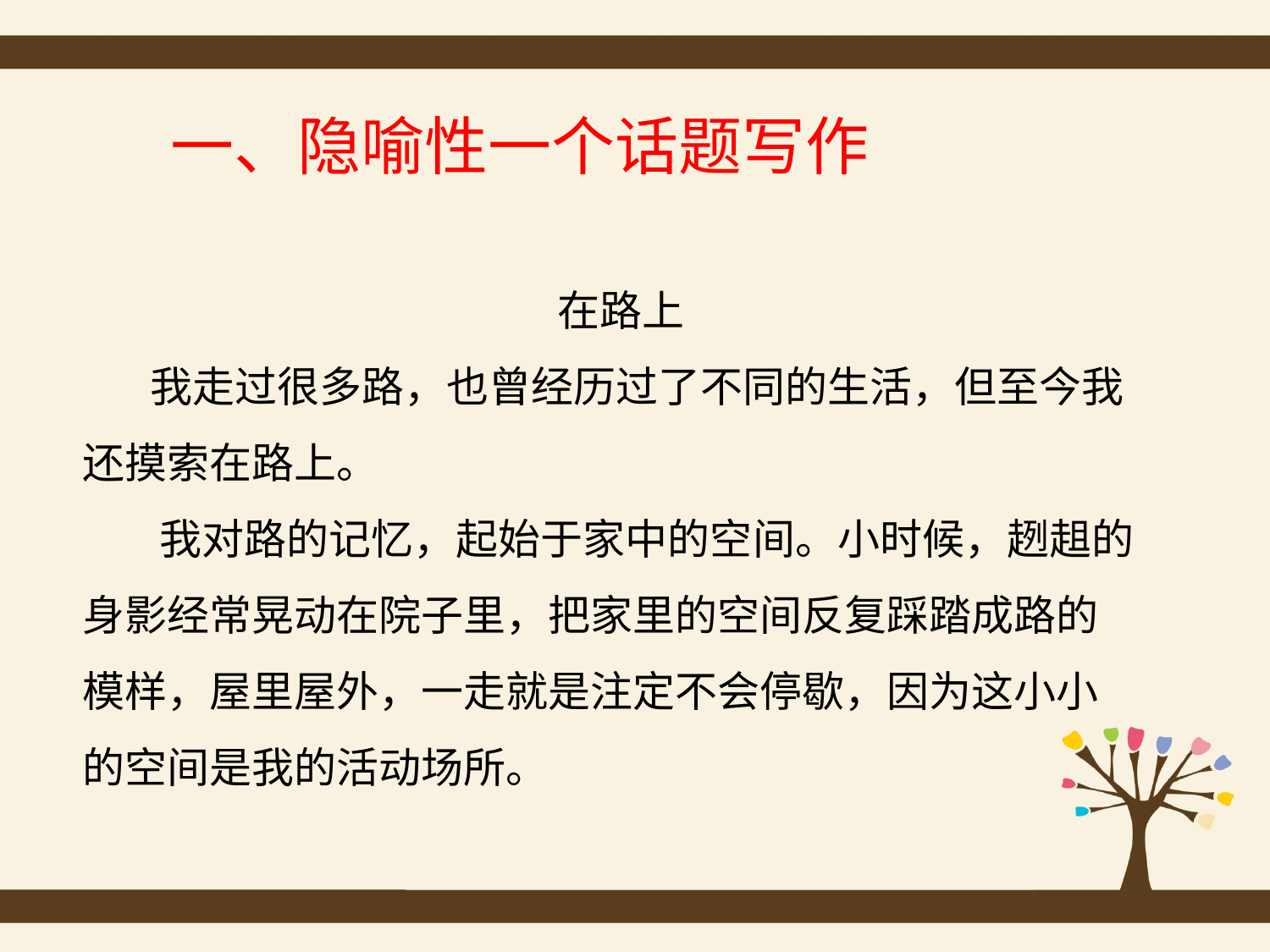

一、隐喻性一个话题写作

 在路上
      我走过很多路，也曾经历过了不同的生活，但至今我还摸索在路上。
       我对路的记忆，起始于家中的空间。小时候，趔趄的身影经常晃动在院子里，把家里的空间反复踩踏成路的模样，屋里屋外，一走就是注定不会停歇，因为这小小的空间是我的活动场所。